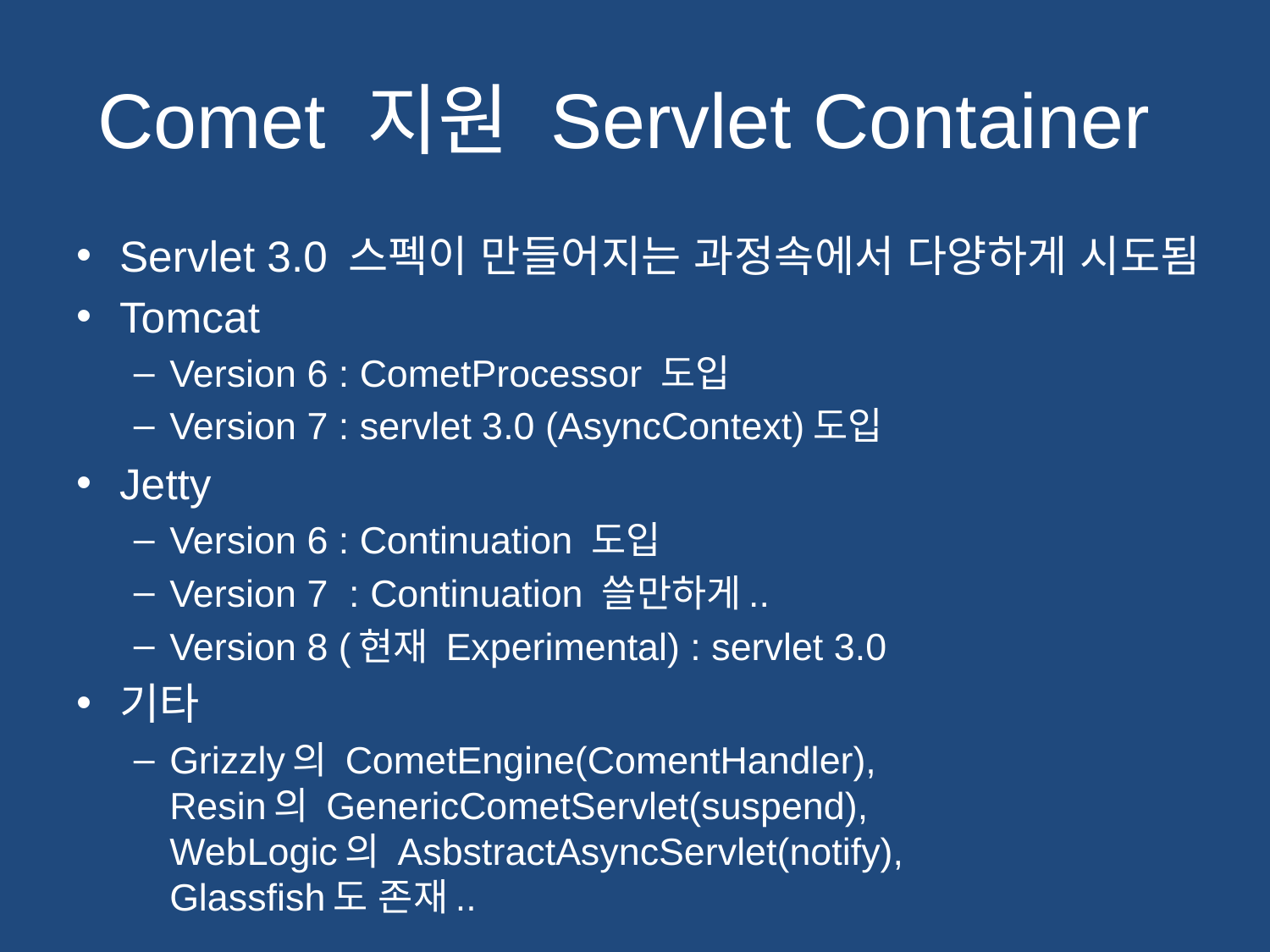

# Comet 지원 Servlet Container
Servlet 3.0 스펙이 만들어지는 과정속에서 다양하게 시도됨
Tomcat
Version 6 : CometProcessor 도입
Version 7 : servlet 3.0 (AsyncContext)도입
Jetty
Version 6 : Continuation 도입
Version 7  : Continuation 쓸만하게..
Version 8 (현재 Experimental) : servlet 3.0
기타
Grizzly의 CometEngine(ComentHandler),
Resin의 GenericCometServlet(suspend),
WebLogic의 AsbstractAsyncServlet(notify),
Glassfish도 존재..